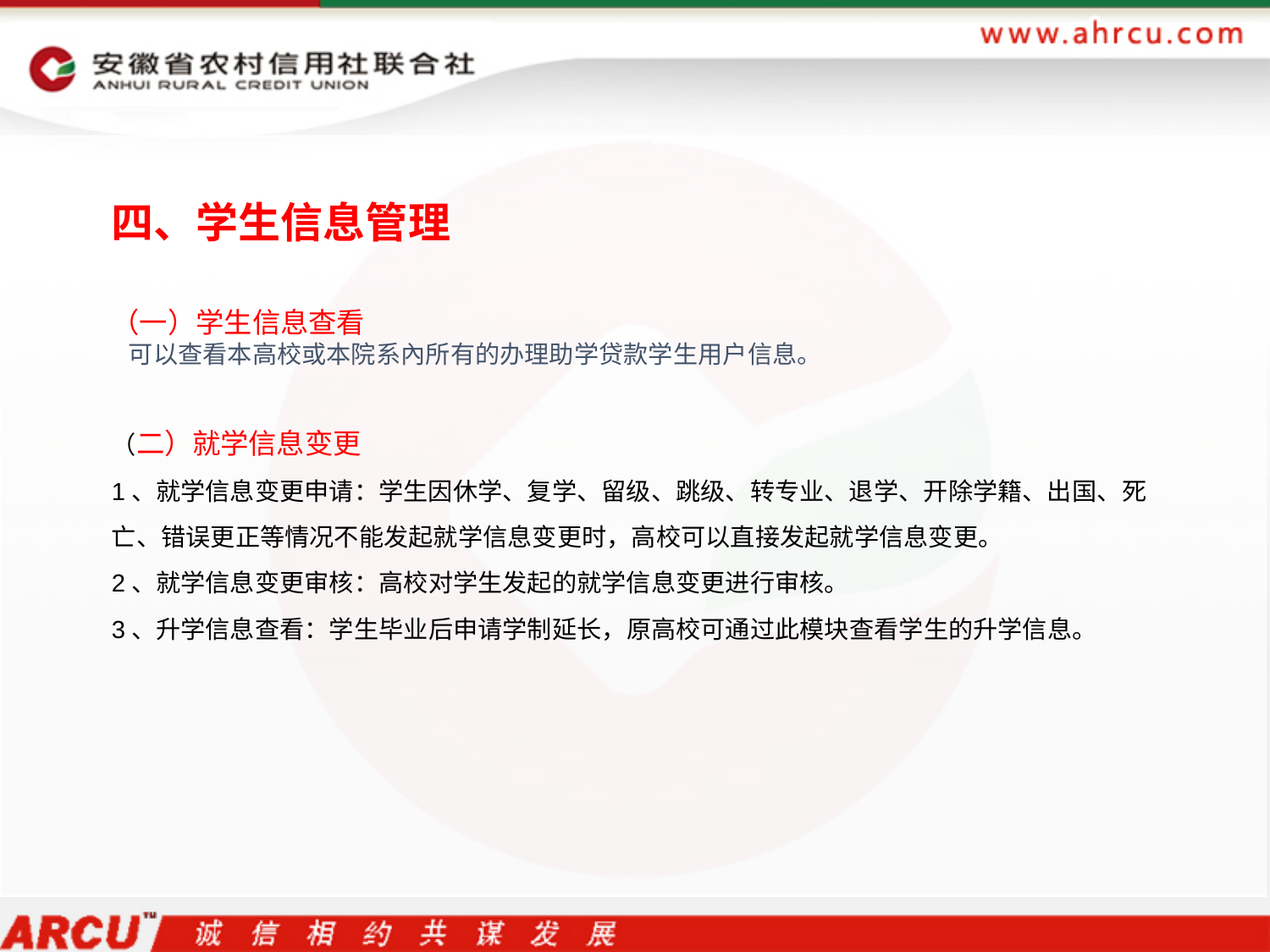

四、学生信息管理

（一）学生信息查看
  可以查看本高校或本院系內所有的办理助学贷款学生用户信息。

（二）就学信息变更
1、就学信息变更申请：学生因休学、复学、留级、跳级、转专业、退学、开除学籍、出国、死亡、错误更正等情况不能发起就学信息变更时，高校可以直接发起就学信息变更。
2、就学信息变更审核：高校对学生发起的就学信息变更进行审核。
3、升学信息查看：学生毕业后申请学制延长，原高校可通过此模块查看学生的升学信息。